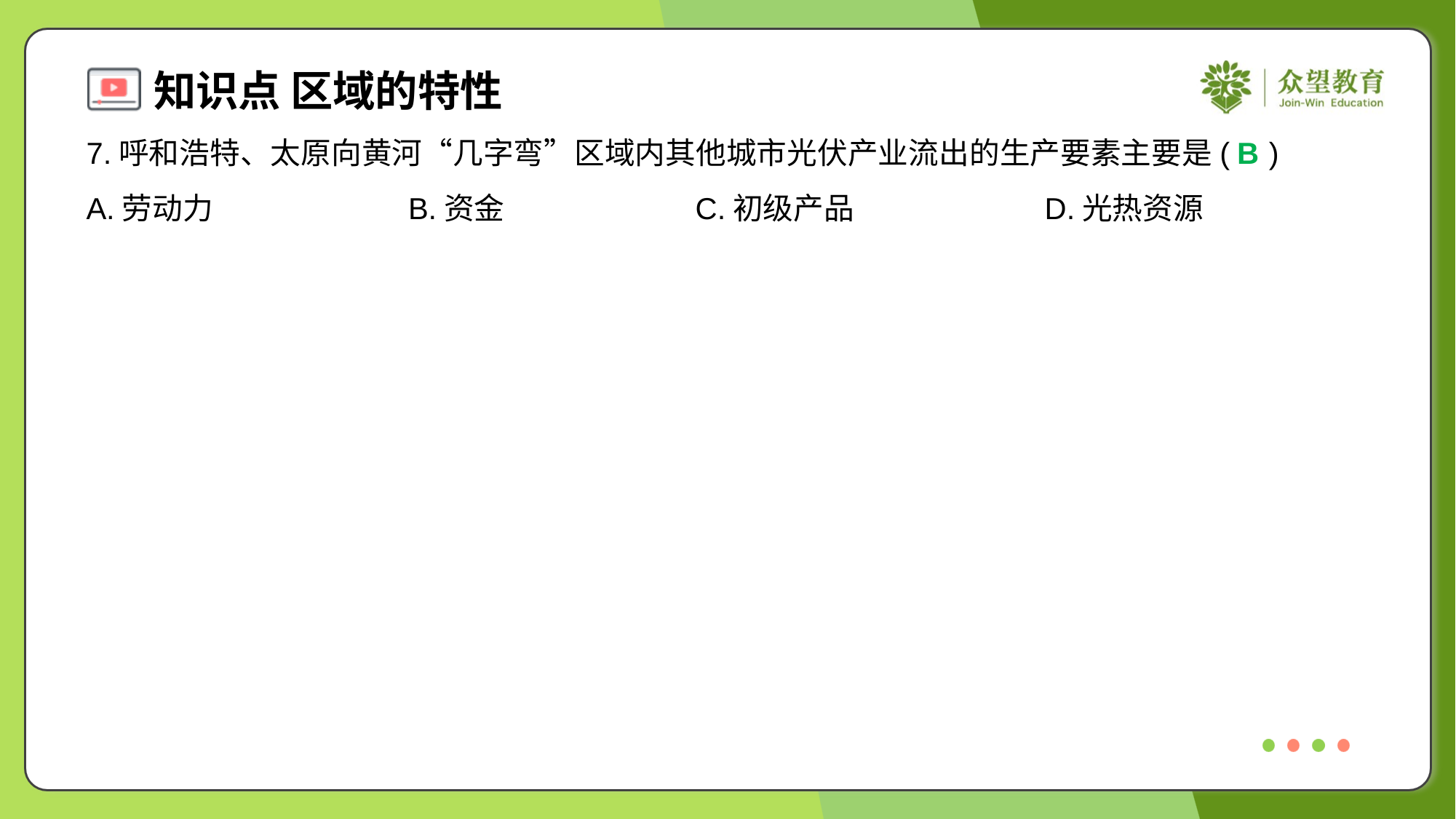

7.呼和浩特、太原向黄河“几字弯”区域内其他城市光伏产业流出的生产要素主要是(     )
B
A.劳动力	B.资金	C.初级产品	D.光热资源